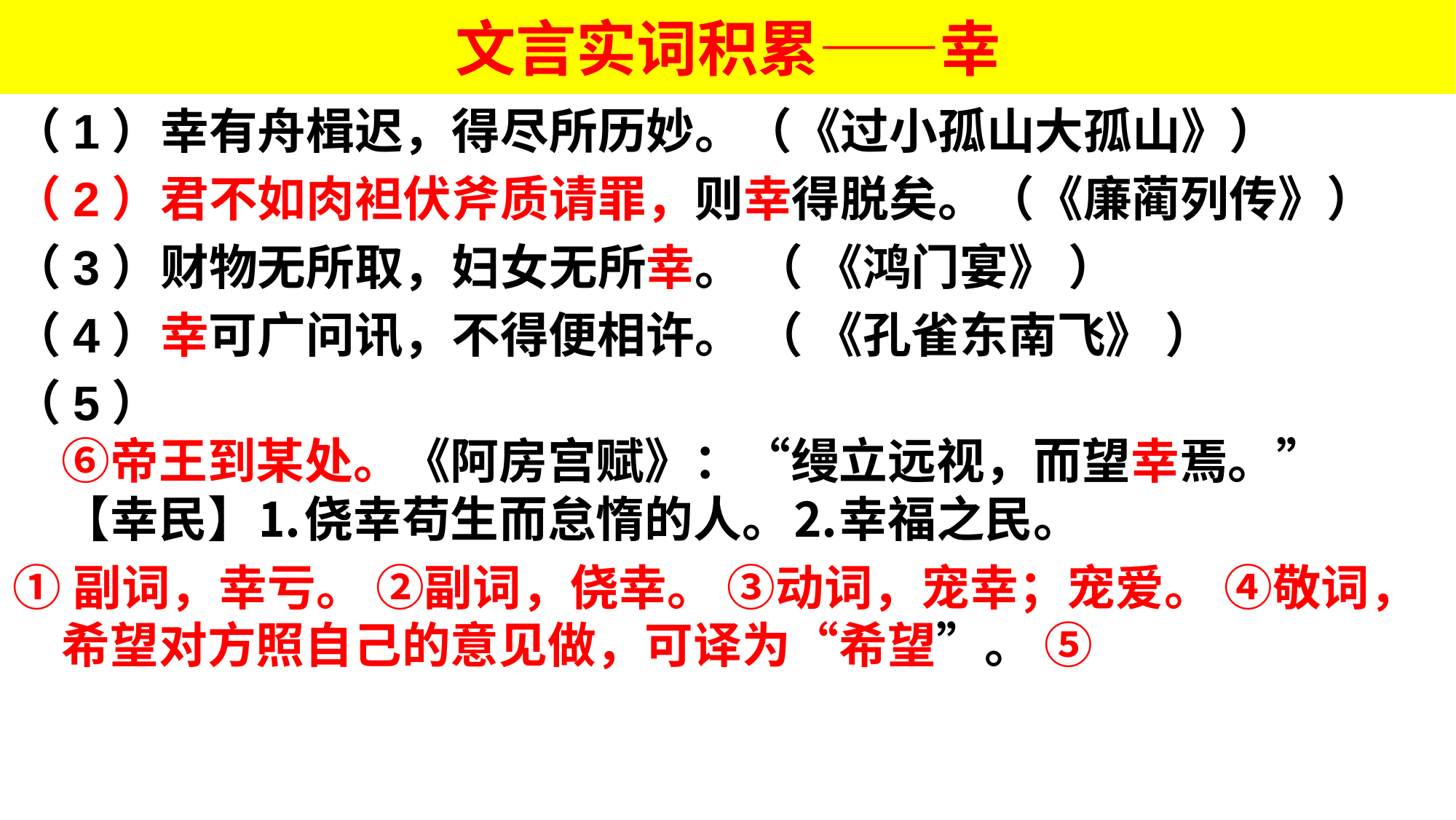

# 文言实词积累——幸
（1）幸有舟楫迟，得尽所历妙。（《过小孤山大孤山》）
（2）君不如肉袒伏斧质请罪，则幸得脱矣。（《廉蔺列传》）
（3）财物无所取，妇女无所幸。 （ 《鸿门宴》 ）
（4）幸可广问讯，不得便相许。 （ 《孔雀东南飞》 ）
（5）
⑥帝王到某处。《阿房宫赋》：“缦立远视，而望幸焉。”
【幸民】⒈侥幸苟生而怠惰的人。⒉幸福之民。
①副词，幸亏。 ②副词，侥幸。 ③动词，宠幸；宠爱。 ④敬词，希望对方照自己的意见做，可译为“希望”。 ⑤